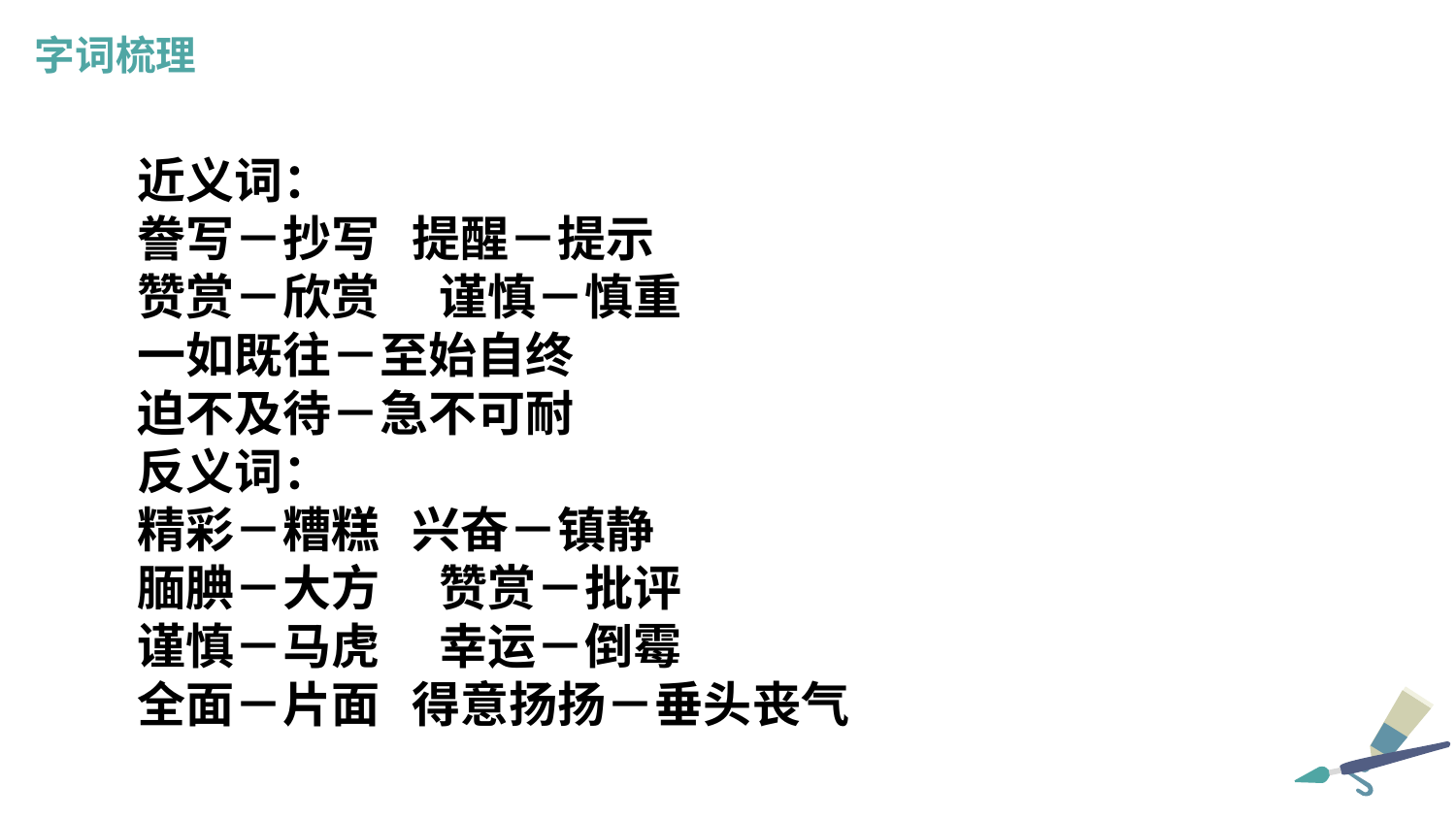

字词梳理
近义词：
誊写－抄写   提醒－提示
赞赏－欣赏　 谨慎－慎重
一如既往－至始自终
迫不及待－急不可耐
反义词：
精彩－糟糕   兴奋－镇静
腼腆－大方　 赞赏－批评
谨慎－马虎　 幸运－倒霉
全面－片面   得意扬扬－垂头丧气